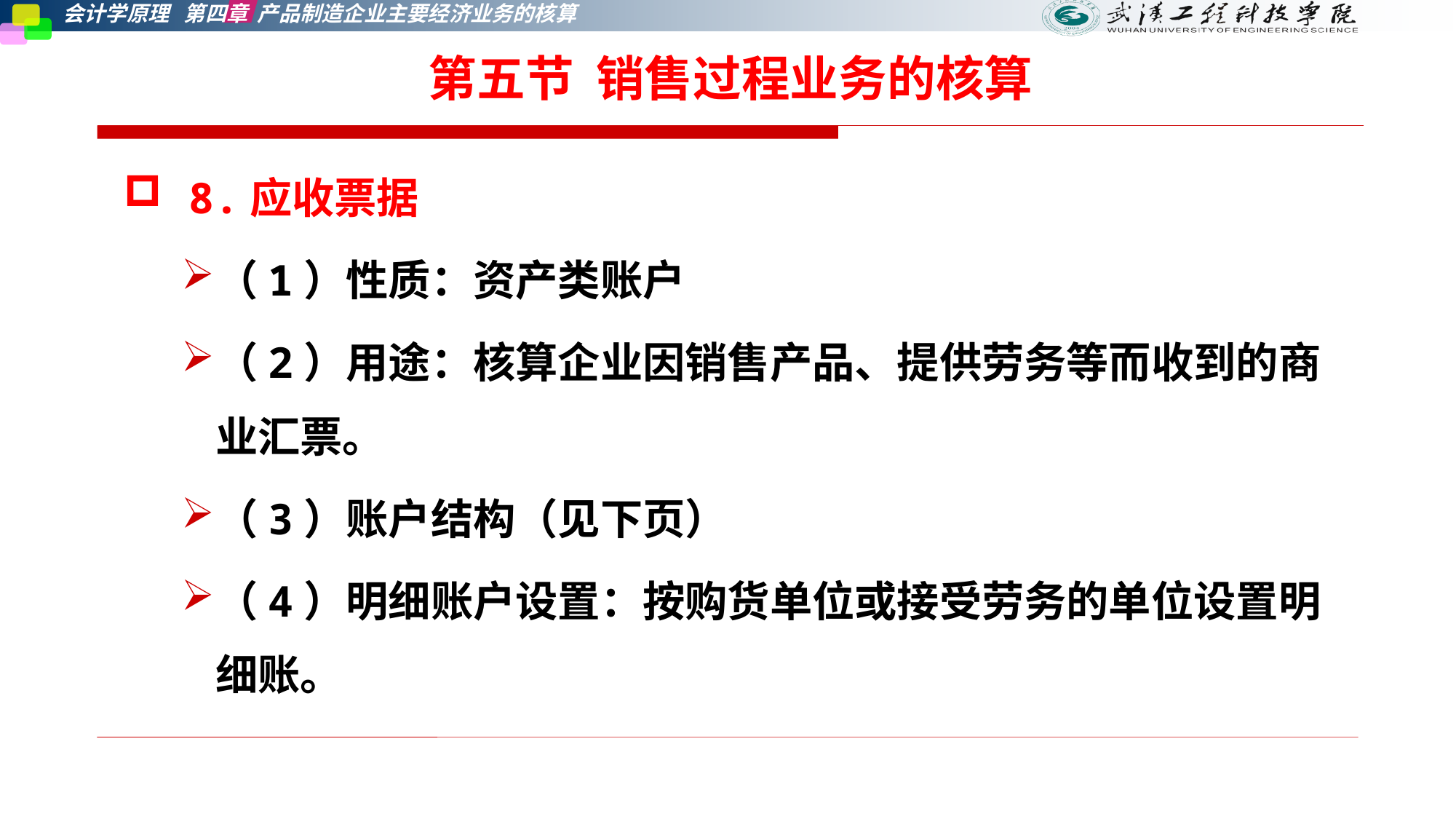

第五节  销售过程业务的核算
 8.应收票据
（1）性质：资产类账户
（2）用途：核算企业因销售产品、提供劳务等而收到的商业汇票。
（3）账户结构（见下页）
（4）明细账户设置：按购货单位或接受劳务的单位设置明细账。